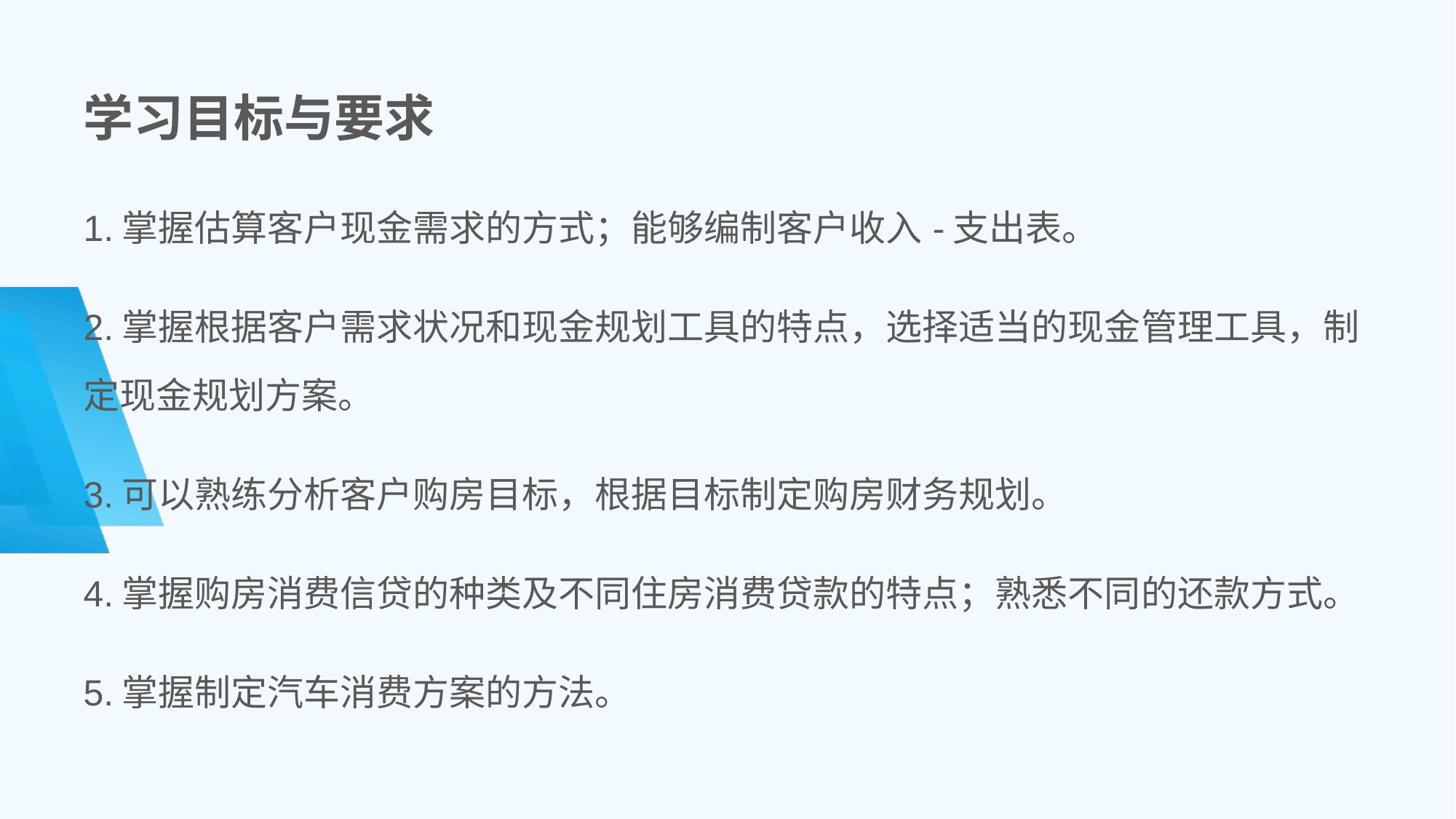

学习目标与要求
1.掌握估算客户现金需求的方式；能够编制客户收入-支出表。
2.掌握根据客户需求状况和现金规划工具的特点，选择适当的现金管理工具，制定现金规划方案。
3.可以熟练分析客户购房目标，根据目标制定购房财务规划。
4.掌握购房消费信贷的种类及不同住房消费贷款的特点；熟悉不同的还款方式。
5.掌握制定汽车消费方案的方法。